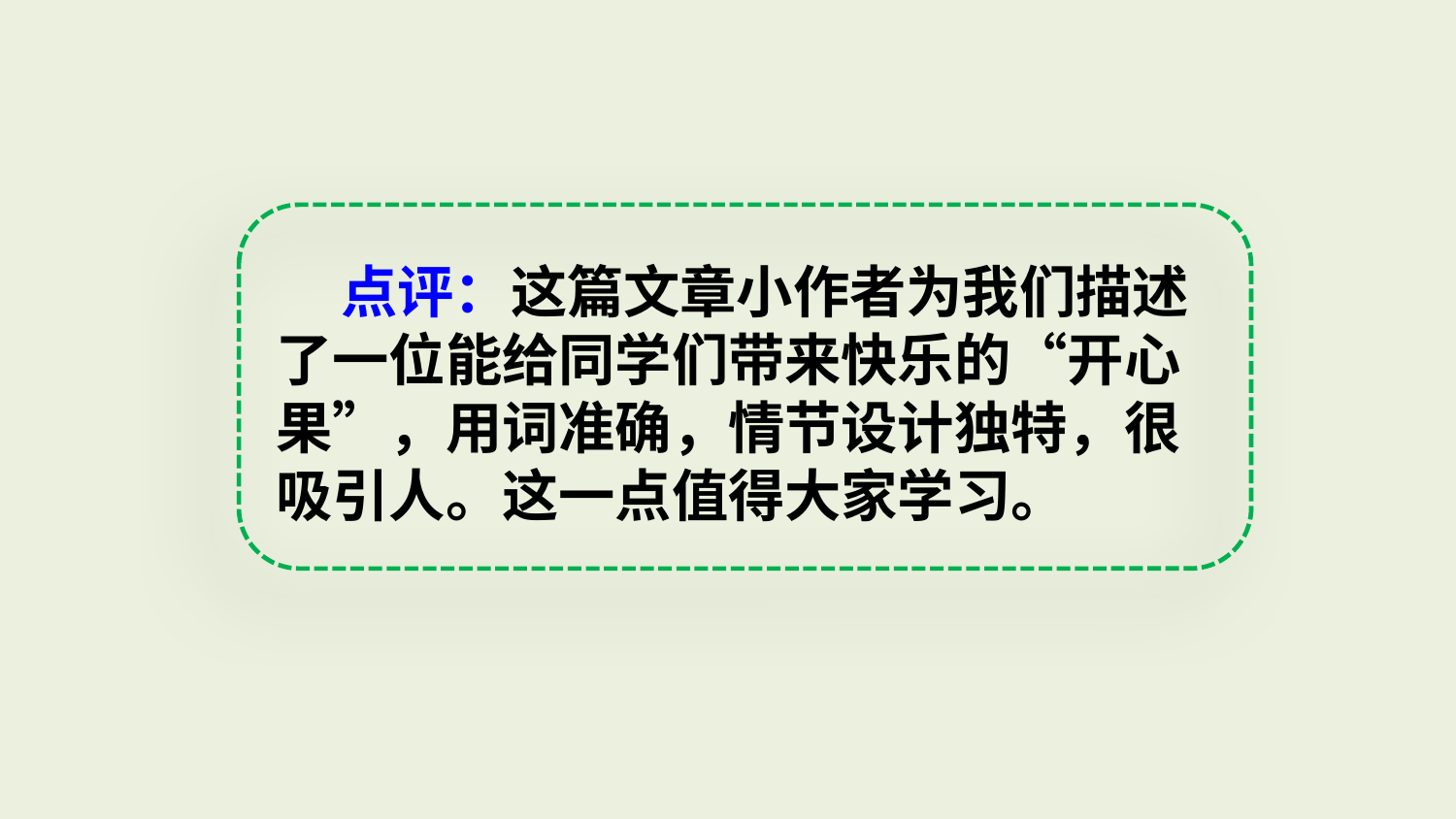

点评：这篇文章小作者为我们描述了一位能给同学们带来快乐的“开心果”，用词准确，情节设计独特，很吸引人。这一点值得大家学习。